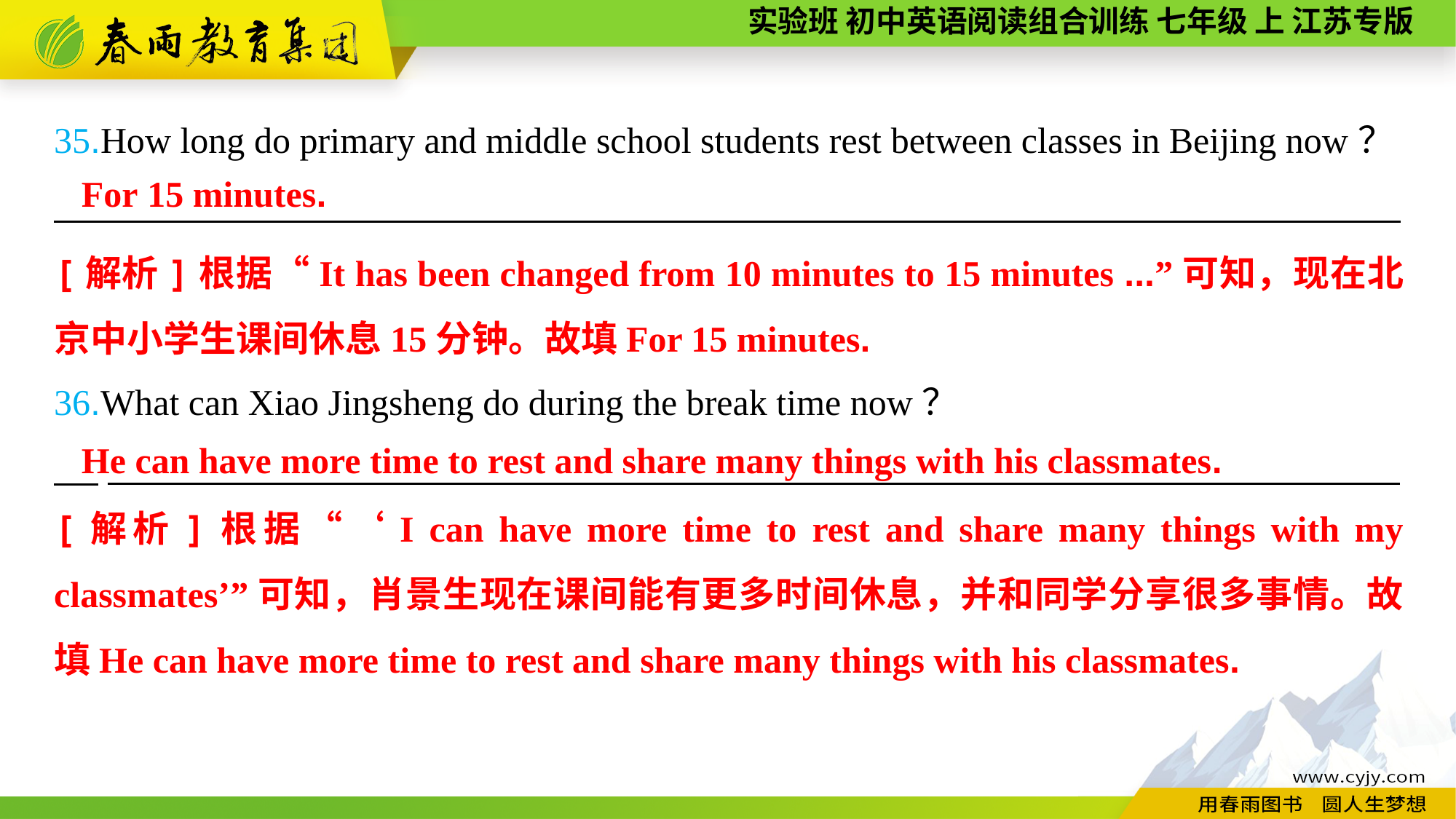

35.How long do primary and middle school students rest between classes in Beijing now？
__________________________________________________________________________

36.What can Xiao Jingsheng do during the break time now？
　 _______________________________________________________________________
For 15 minutes.
[解析]根据“It has been changed from 10 minutes to 15 minutes ...”可知，现在北京中小学生课间休息15分钟。故填For 15 minutes.
 He can have more time to rest and share many things with his classmates.
[解析]根据“‘I can have more time to rest and share many things with my classmates’”可知，肖景生现在课间能有更多时间休息，并和同学分享很多事情。故填He can have more time to rest and share many things with his classmates.